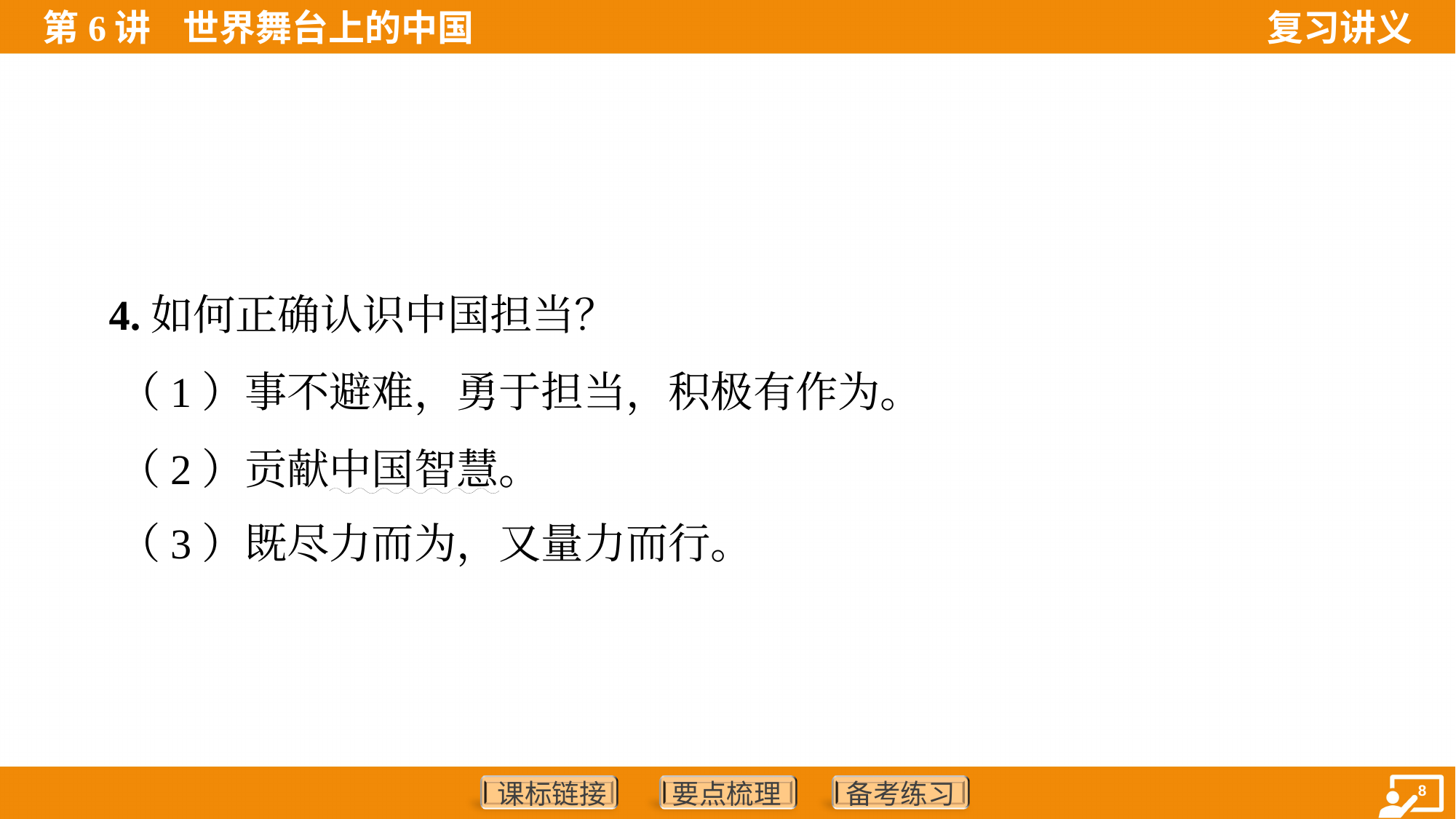

4.如何正确认识中国担当？
    （1）事不避难，勇于担当，积极有作为。
    （2）贡献中国智慧。
    （3）既尽力而为，又量力而行。